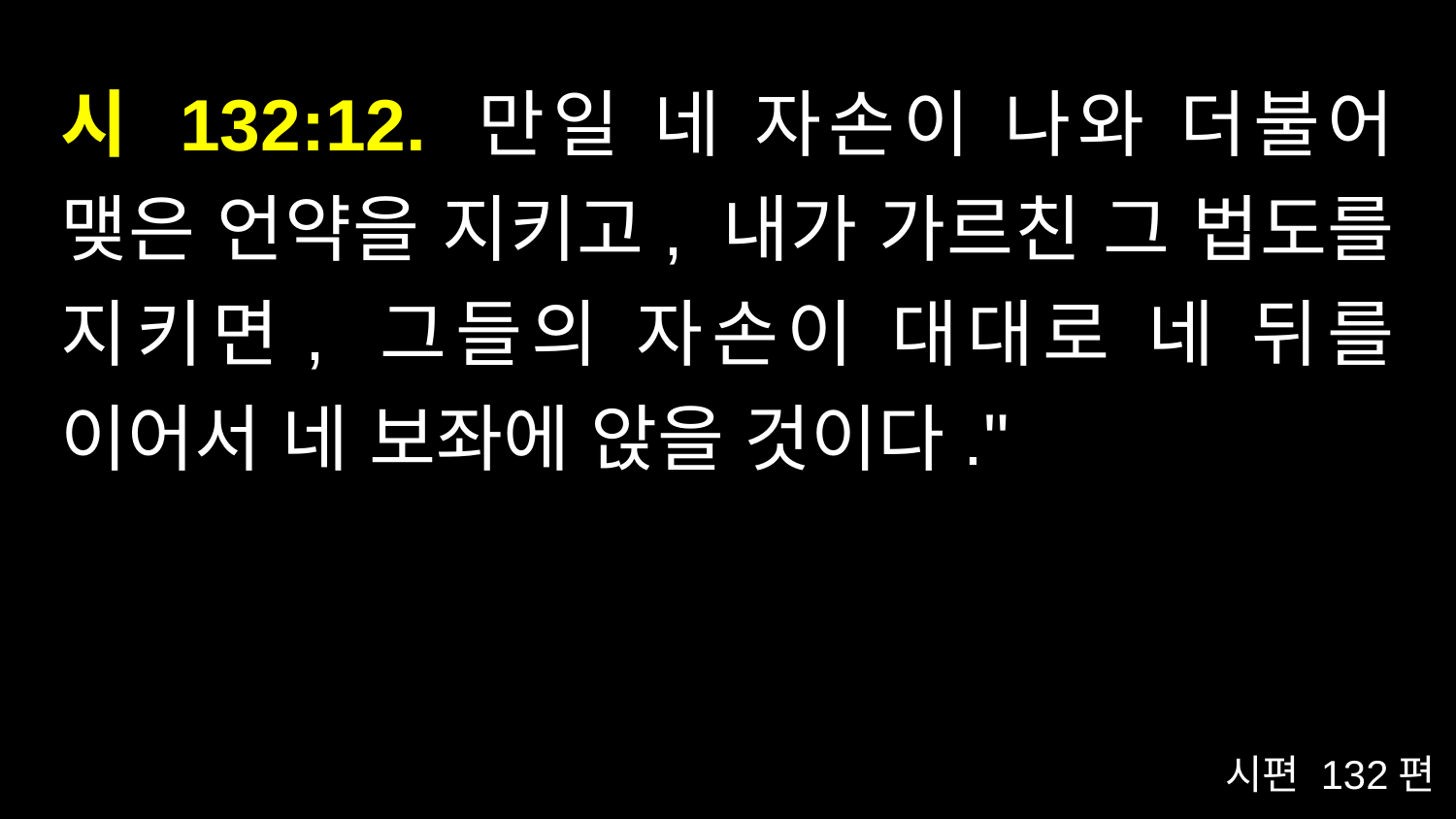

# 시 132:12. 만일 네 자손이 나와 더불어 맺은 언약을 지키고, 내가 가르친 그 법도를 지키면, 그들의 자손이 대대로 네 뒤를 이어서 네 보좌에 앉을 것이다."
시편 132편